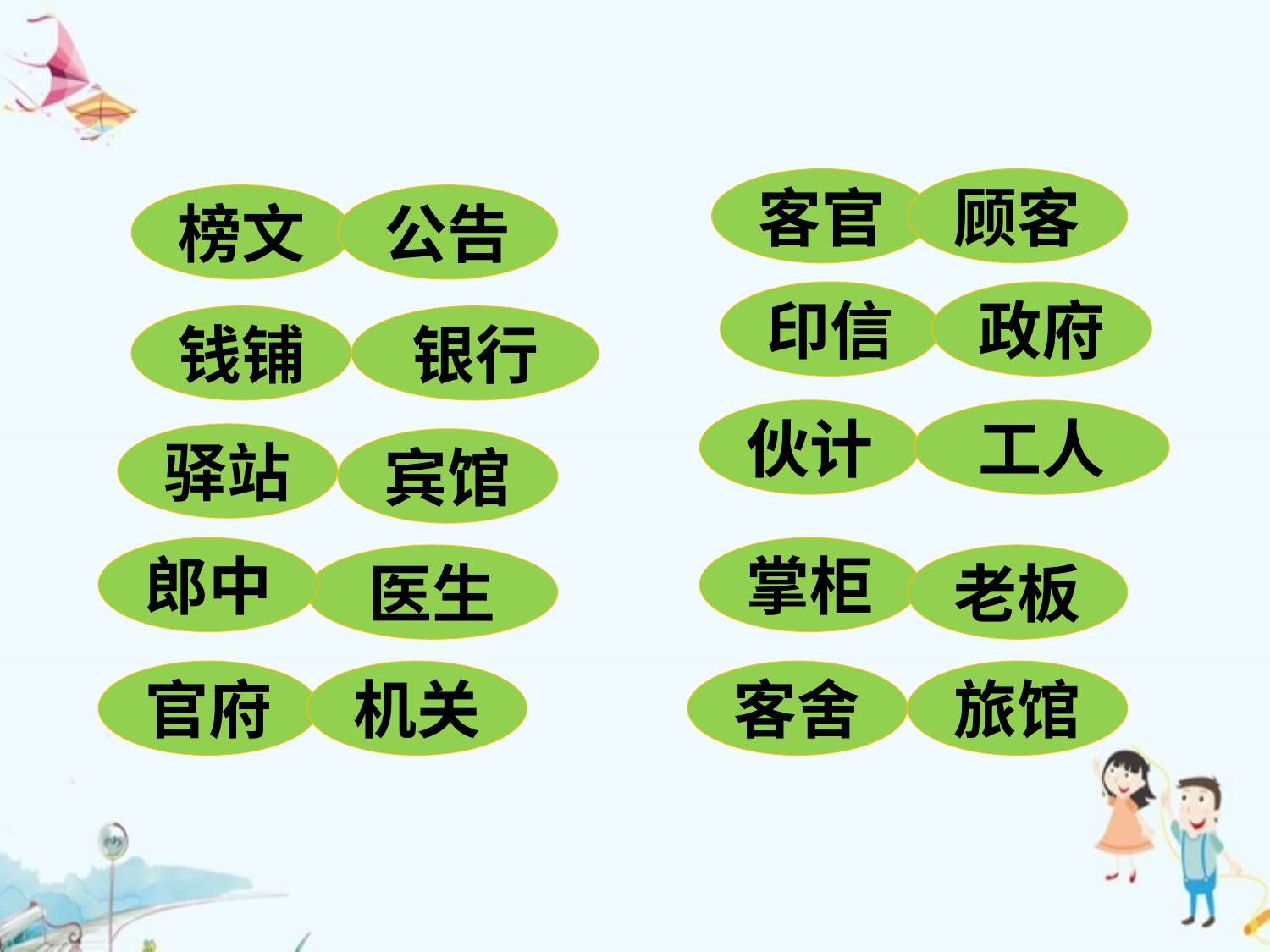

#
客官
顾客
榜文
公告
印信
政府
钱铺
银行
伙计
工人
驿站
宾馆
郎中
掌柜
医生
老板
官府
机关
客舍
旅馆